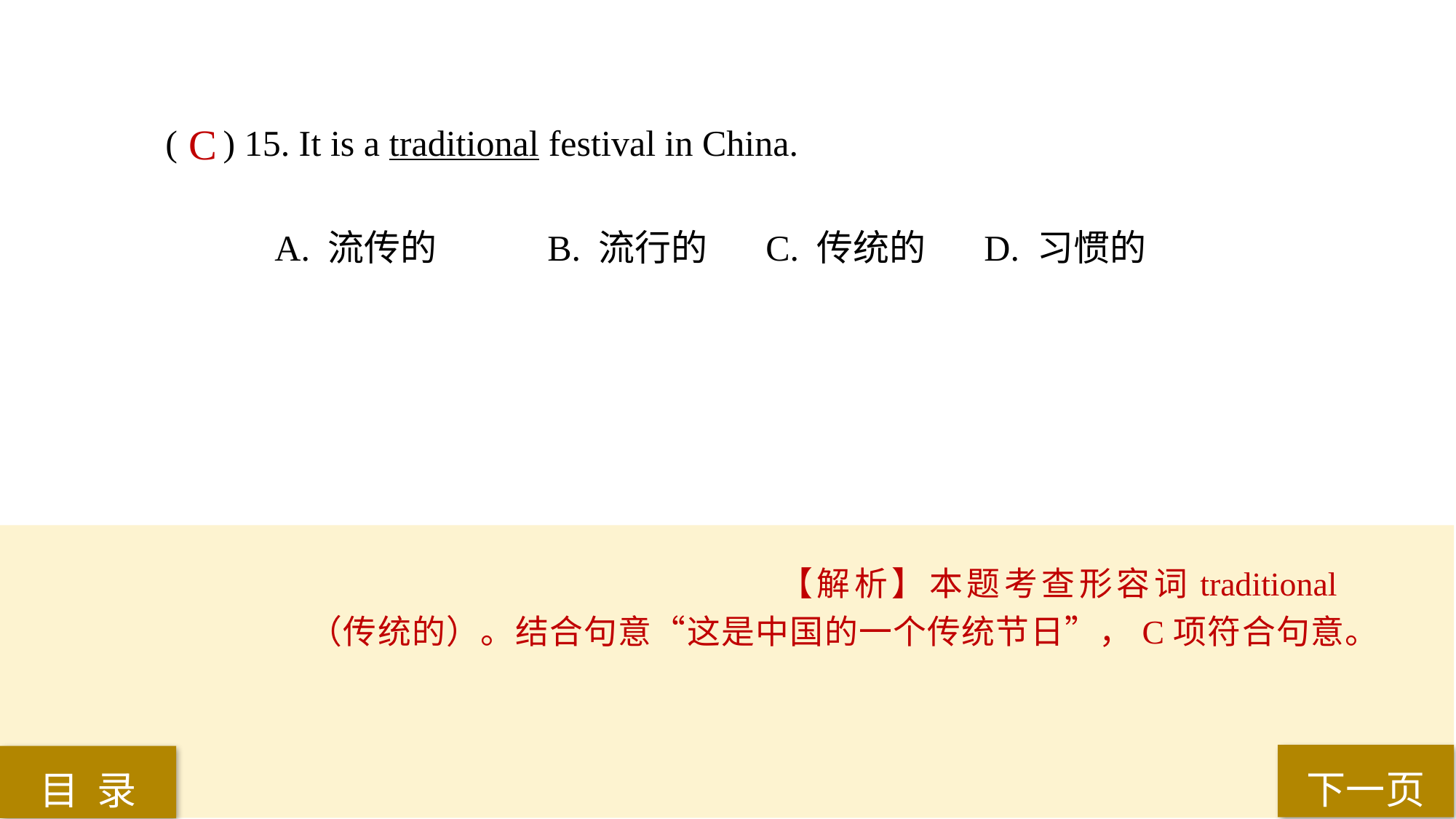

(     ) 15. It is a traditional festival in China.

A. 流传的 	B. 流行的 	C. 传统的 	D. 习惯的
C
【解析】本题考查形容词traditional（传统的）。结合句意“这是中国的一个传统节日”，C项符合句意。